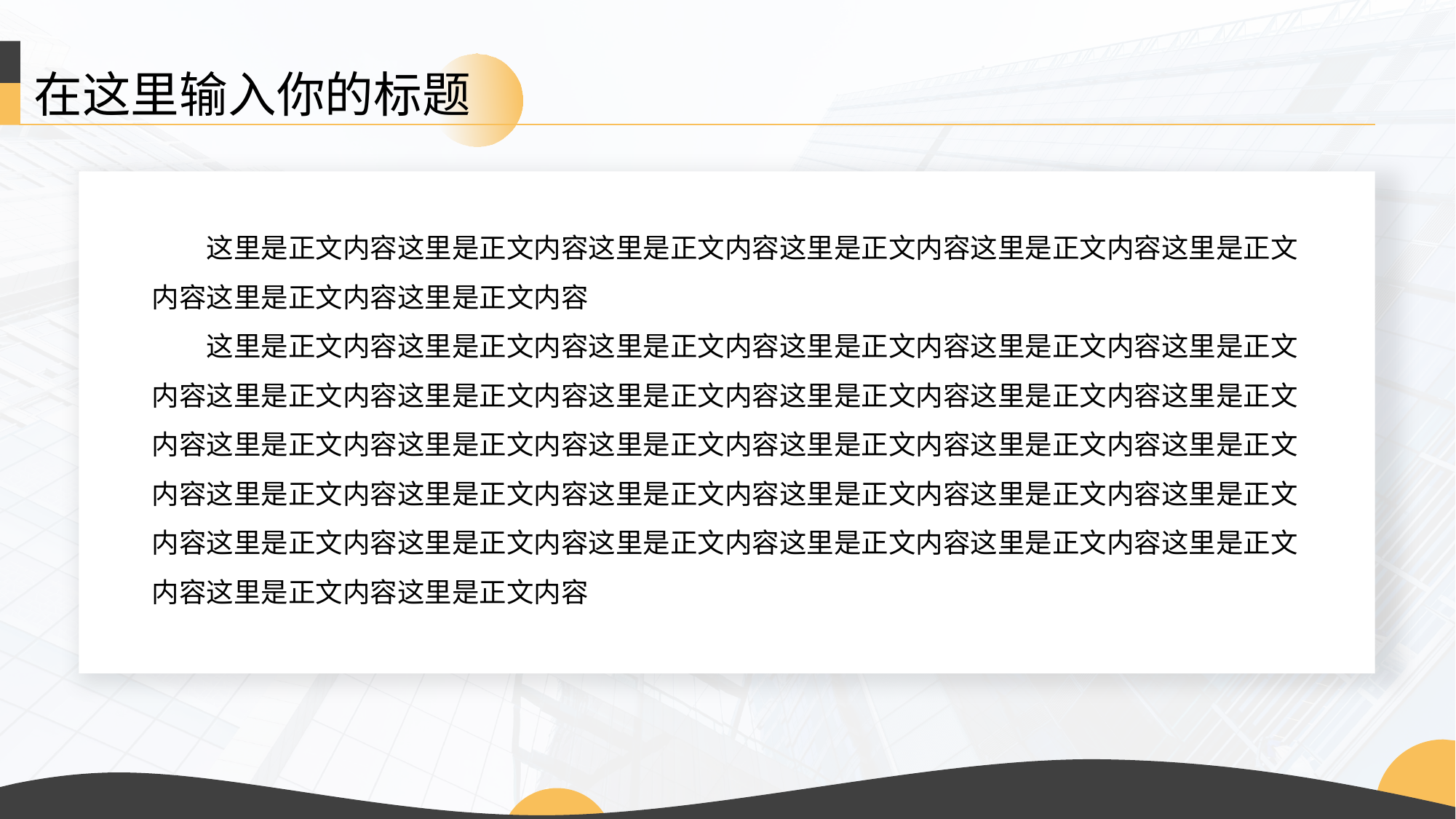

在这里输入你的标题

这里是正文内容这里是正文内容这里是正文内容这里是正文内容这里是正文内容这里是正文内容这里是正文内容这里是正文内容
这里是正文内容这里是正文内容这里是正文内容这里是正文内容这里是正文内容这里是正文内容这里是正文内容这里是正文内容这里是正文内容这里是正文内容这里是正文内容这里是正文内容这里是正文内容这里是正文内容这里是正文内容这里是正文内容这里是正文内容这里是正文内容这里是正文内容这里是正文内容这里是正文内容这里是正文内容这里是正文内容这里是正文内容这里是正文内容这里是正文内容这里是正文内容这里是正文内容这里是正文内容这里是正文内容这里是正文内容这里是正文内容